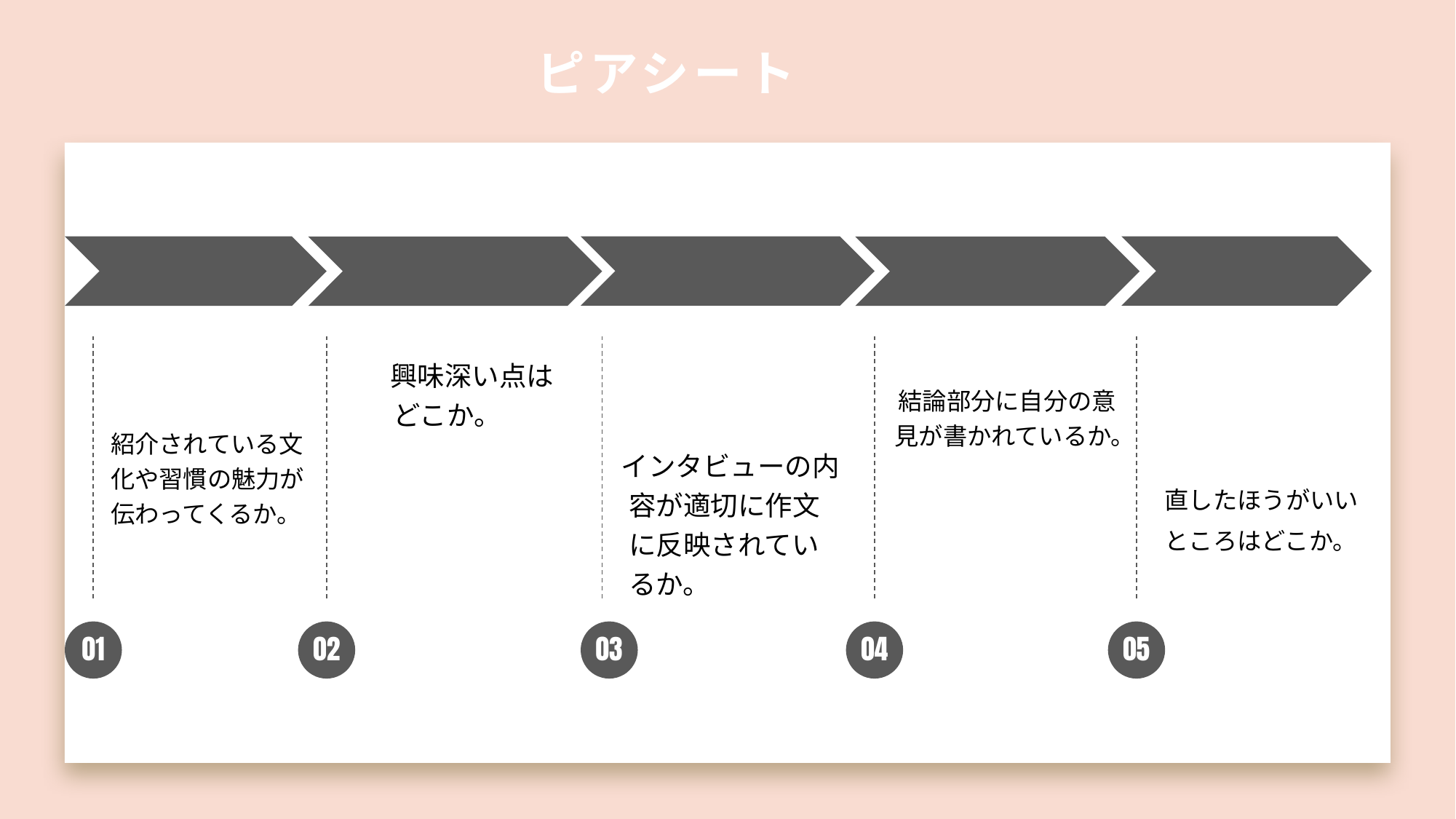

# ピアシート
④内容について情報提供できることはないか

　興味深い点は
　どこか。
 　結論部分に自分の意見が書かれているか。
　紹介されている文
　化や習慣の魅力が
　伝わってくるか。
　インタビューの内容が適切に作文に反映されているか。
 直したほうがいい
 ところはどこか。
02
03
04
05
01